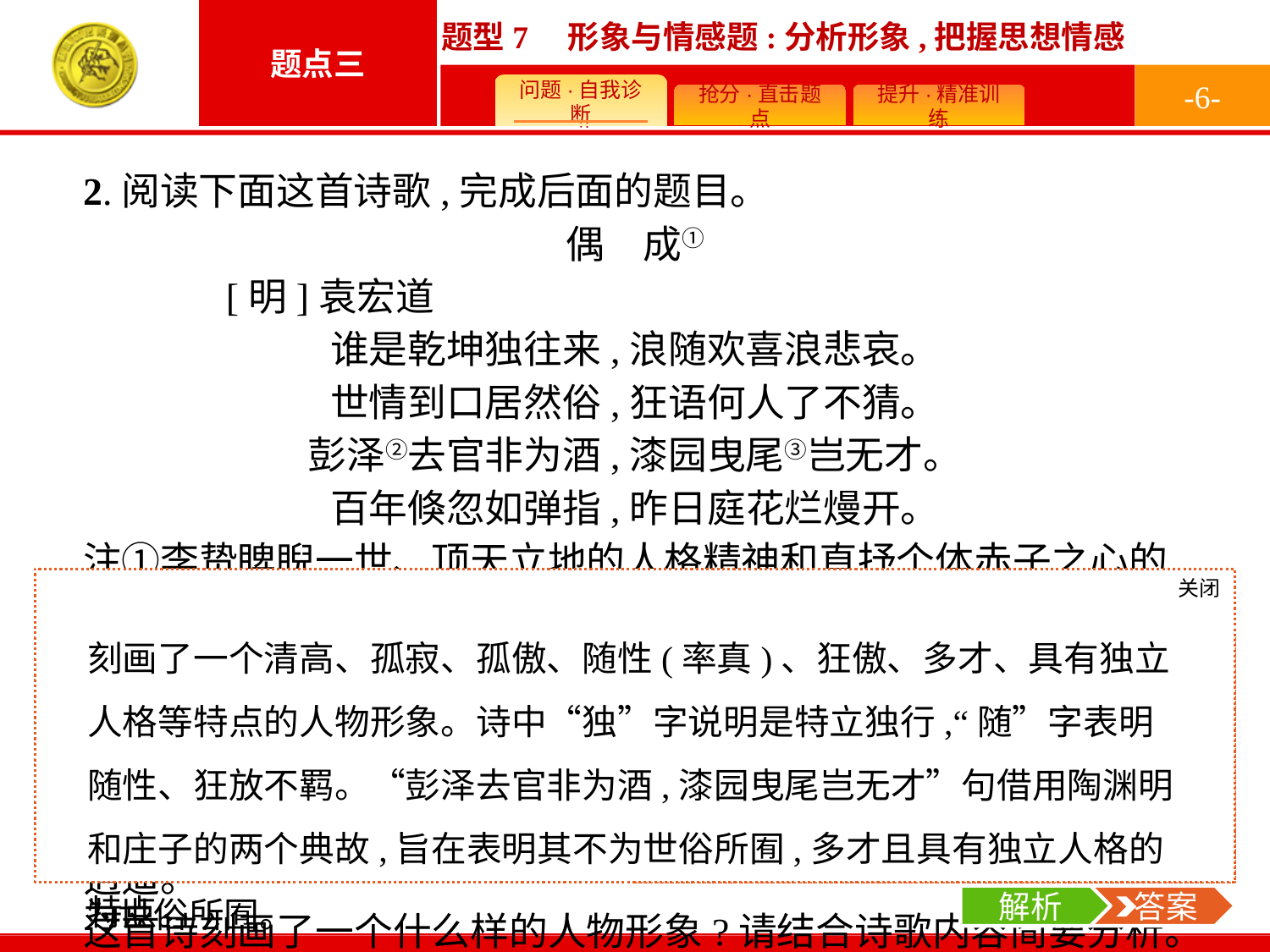

-6-
2.阅读下面这首诗歌,完成后面的题目。
偶　成①
	[明]袁宏道
谁是乾坤独往来,浪随欢喜浪悲哀。
世情到口居然俗,狂语何人了不猜。
彭泽②去官非为酒,漆园曳尾③岂无才。
百年倏忽如弹指,昨日庭花烂熳开。
注①李贽睥睨一世、顶天立地的人格精神和直抒个体赤子之心的“童心说”之文学主张,引起了少年才子袁中郎的强烈共鸣,他写下了多首对李贽表达钦敬的诗词,《偶成》是其中的一首。②彭泽:东晋文学家陶渊明,曾任彭泽县令,著有《归去来兮辞》。③漆园曳尾:用的是《庄子》中“曳尾于途”的典故,常用来比喻虽显身扬名于庙堂之上,但丧失了自由,不如过贫贱的隐居生活而得逍遥。
这首诗刻画了一个什么样的人物形象?请结合诗歌内容简要分析。

关闭
解析
  答案

刻画了一个清高、孤寂、孤傲、随性(率真)、狂傲、多才、具有独立人格等特点的人物形象。诗中“独”字说明是特立独行,“随”字表明随性、狂放不羁。“彭泽去官非为酒,漆园曳尾岂无才”句借用陶渊明和庄子的两个典故,旨在表明其不为世俗所囿,多才且具有独立人格的特点。

关闭
解析

本题考查鉴赏古代诗歌的形象。本诗中有明显字眼直接表明人物性格的,如“独”体现其孤寂,特立独行;“随”体现其随性;“狂”体现其狂放不羁;另外,诗中还有心理描写,作者借用典故抒发自己的感慨,表明其不为世俗所囿。
解析
  答案